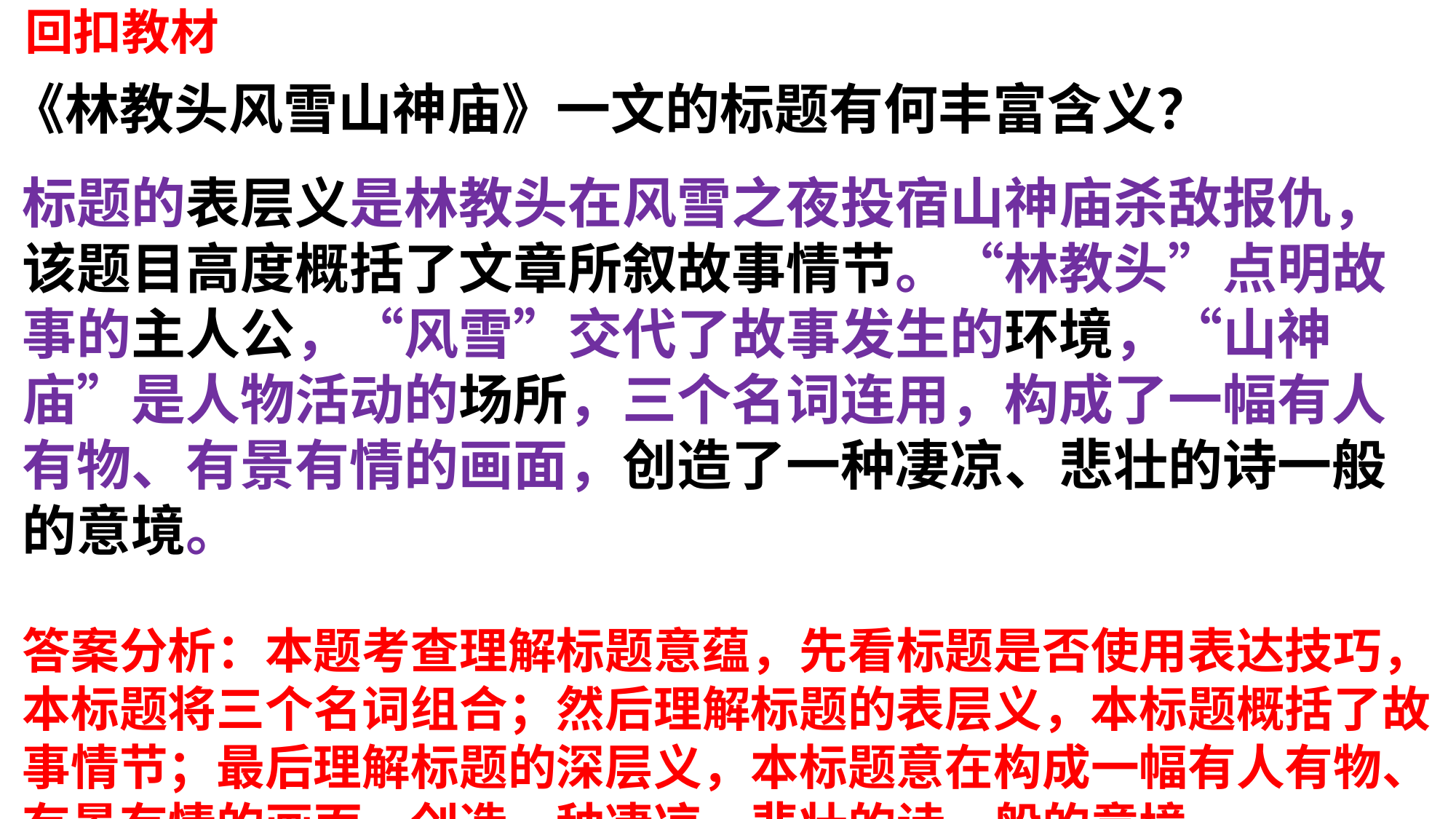

回扣教材
《林教头风雪山神庙》一文的标题有何丰富含义？
标题的表层义是林教头在风雪之夜投宿山神庙杀敌报仇，该题目高度概括了文章所叙故事情节。“林教头”点明故事的主人公，“风雪”交代了故事发生的环境，“山神庙”是人物活动的场所，三个名词连用，构成了一幅有人有物、有景有情的画面，创造了一种凄凉、悲壮的诗一般的意境。

答案分析：本题考查理解标题意蕴，先看标题是否使用表达技巧，本标题将三个名词组合；然后理解标题的表层义，本标题概括了故事情节；最后理解标题的深层义，本标题意在构成一幅有人有物、有景有情的画面，创造一种凄凉、悲壮的诗一般的意境。